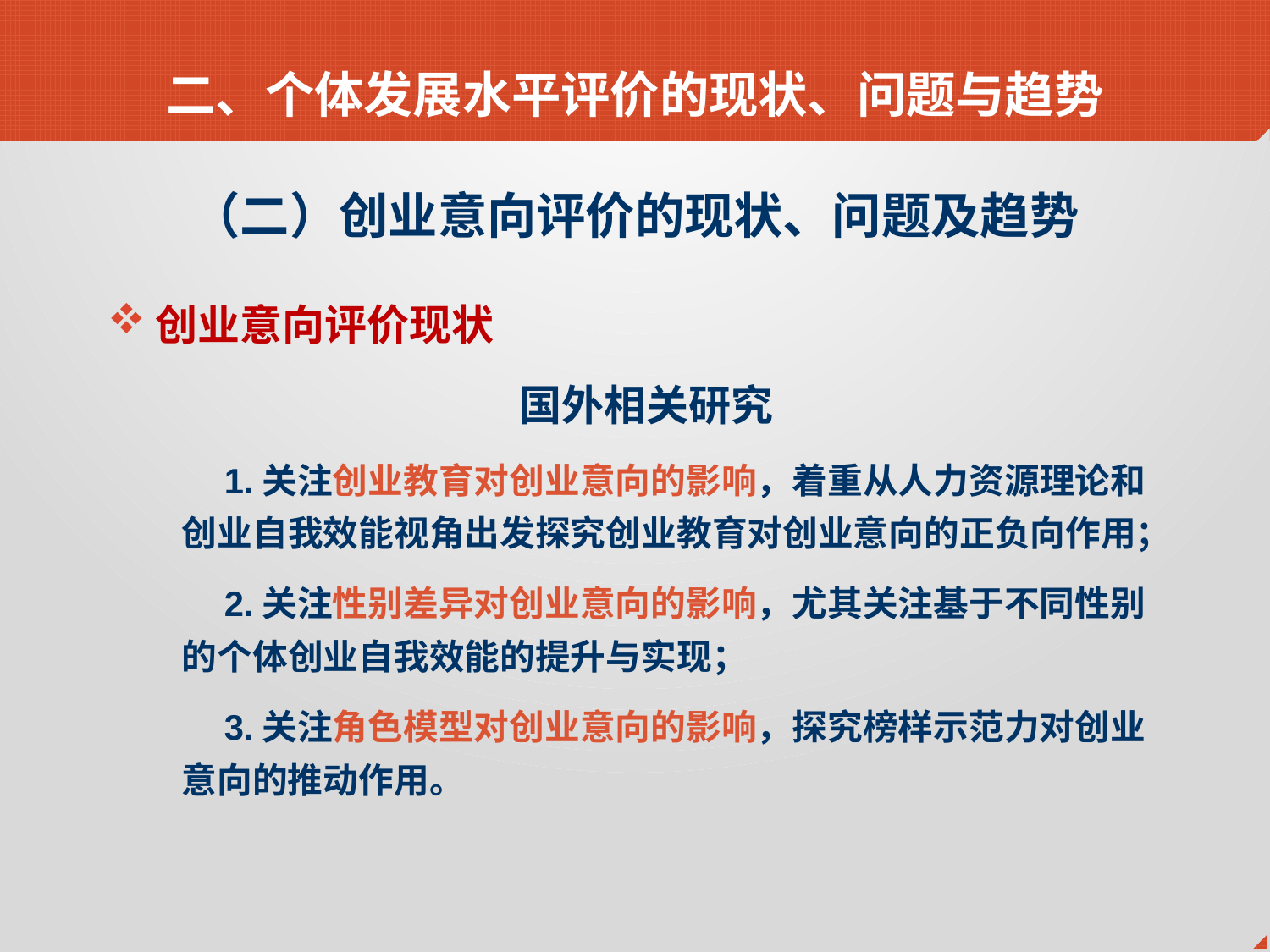

二、个体发展水平评价的现状、问题与趋势
（二）创业意向评价的现状、问题及趋势
创业意向评价现状
国外相关研究
1.关注创业教育对创业意向的影响，着重从人力资源理论和创业自我效能视角出发探究创业教育对创业意向的正负向作用；
2.关注性别差异对创业意向的影响，尤其关注基于不同性别的个体创业自我效能的提升与实现；
3.关注角色模型对创业意向的影响，探究榜样示范力对创业意向的推动作用。